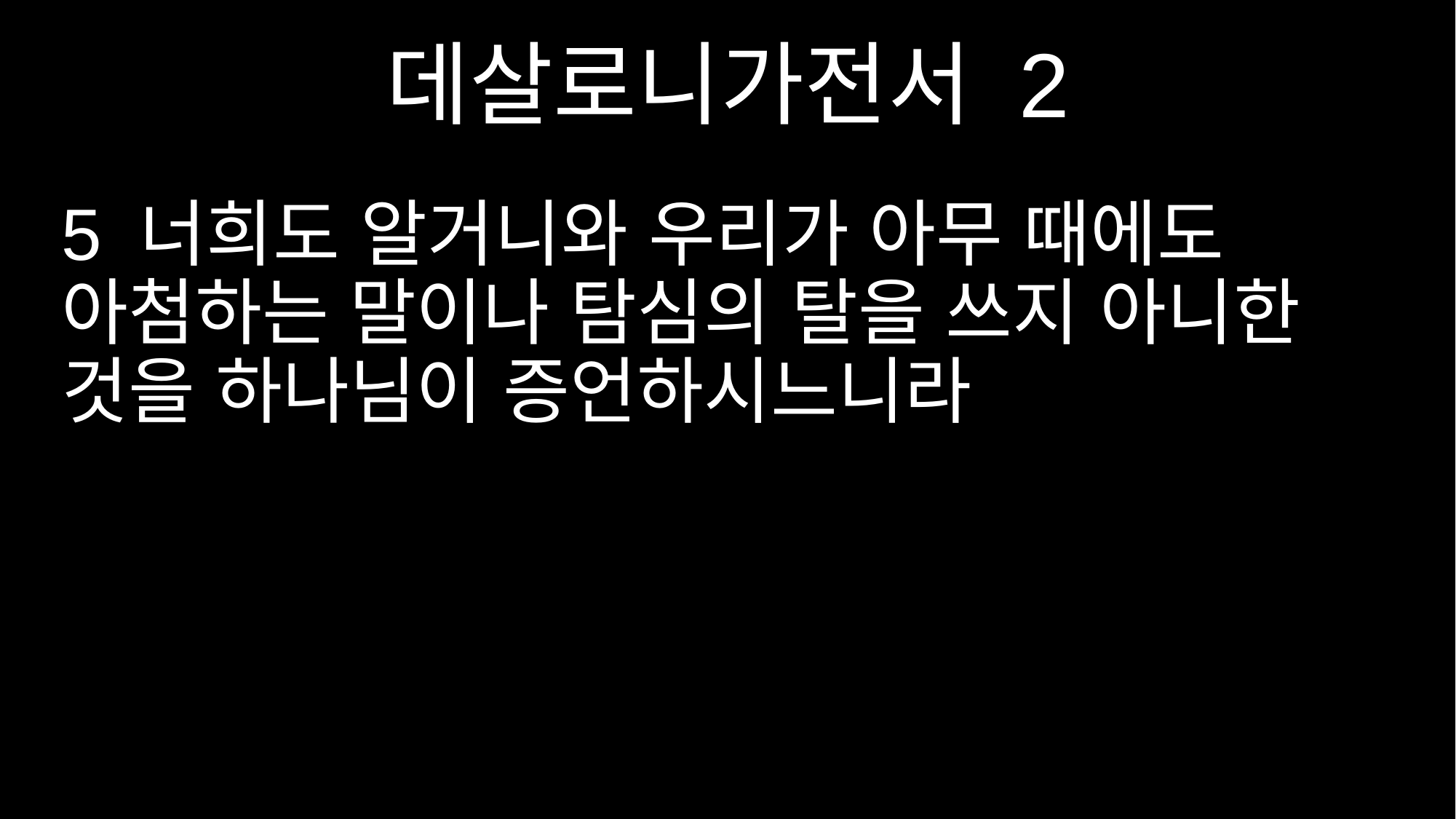

데살로니가전서 2
5 너희도 알거니와 우리가 아무 때에도 아첨하는 말이나 탐심의 탈을 쓰지 아니한 것을 하나님이 증언하시느니라